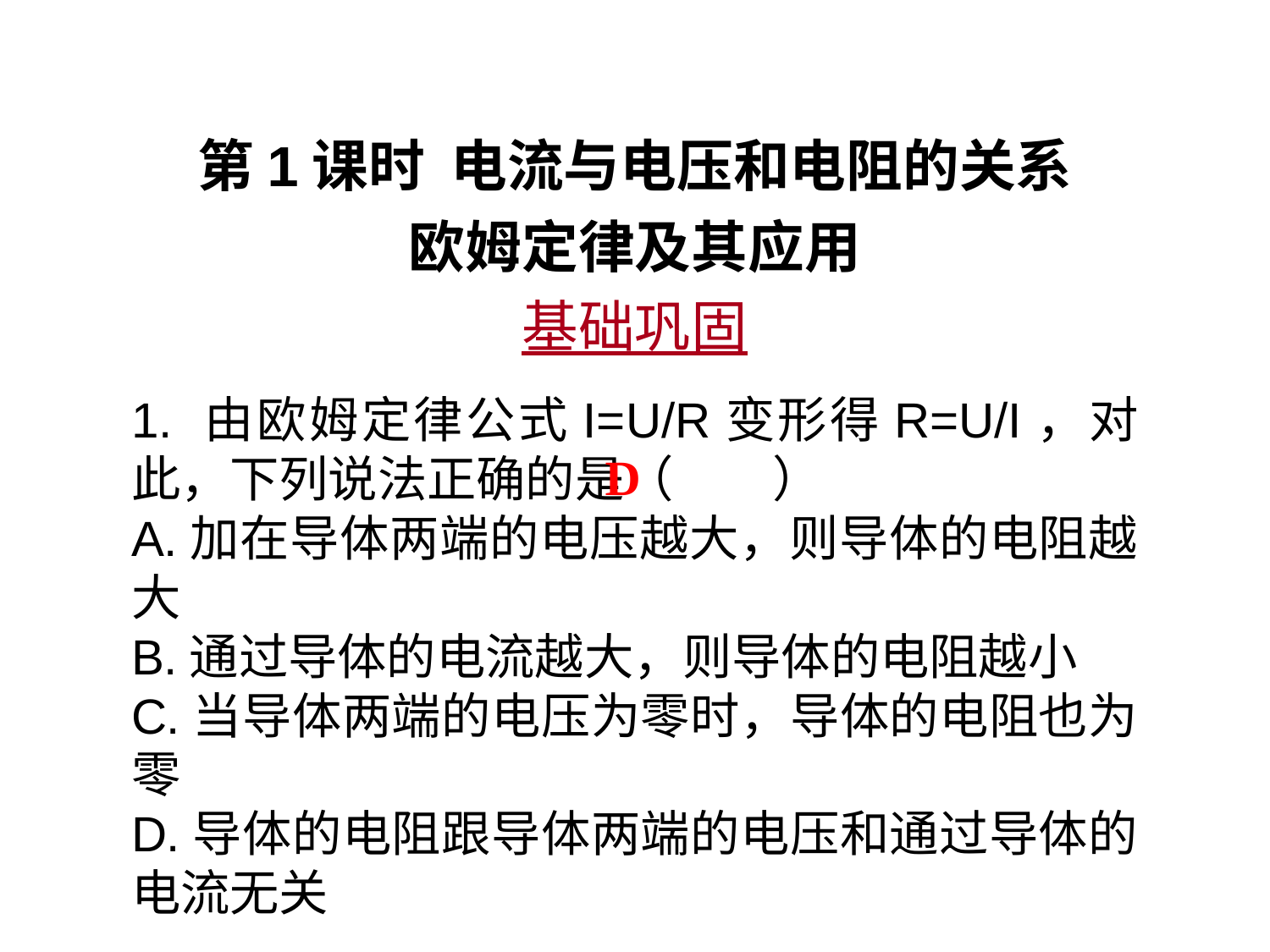

第1课时  电流与电压和电阻的关系
欧姆定律及其应用
基础巩固
1. 由欧姆定律公式I=U/R变形得R=U/I，对此，下列说法正确的是（　　）
A.加在导体两端的电压越大，则导体的电阻越大
B.通过导体的电流越大，则导体的电阻越小
C.当导体两端的电压为零时，导体的电阻也为零
D.导体的电阻跟导体两端的电压和通过导体的电流无关
D